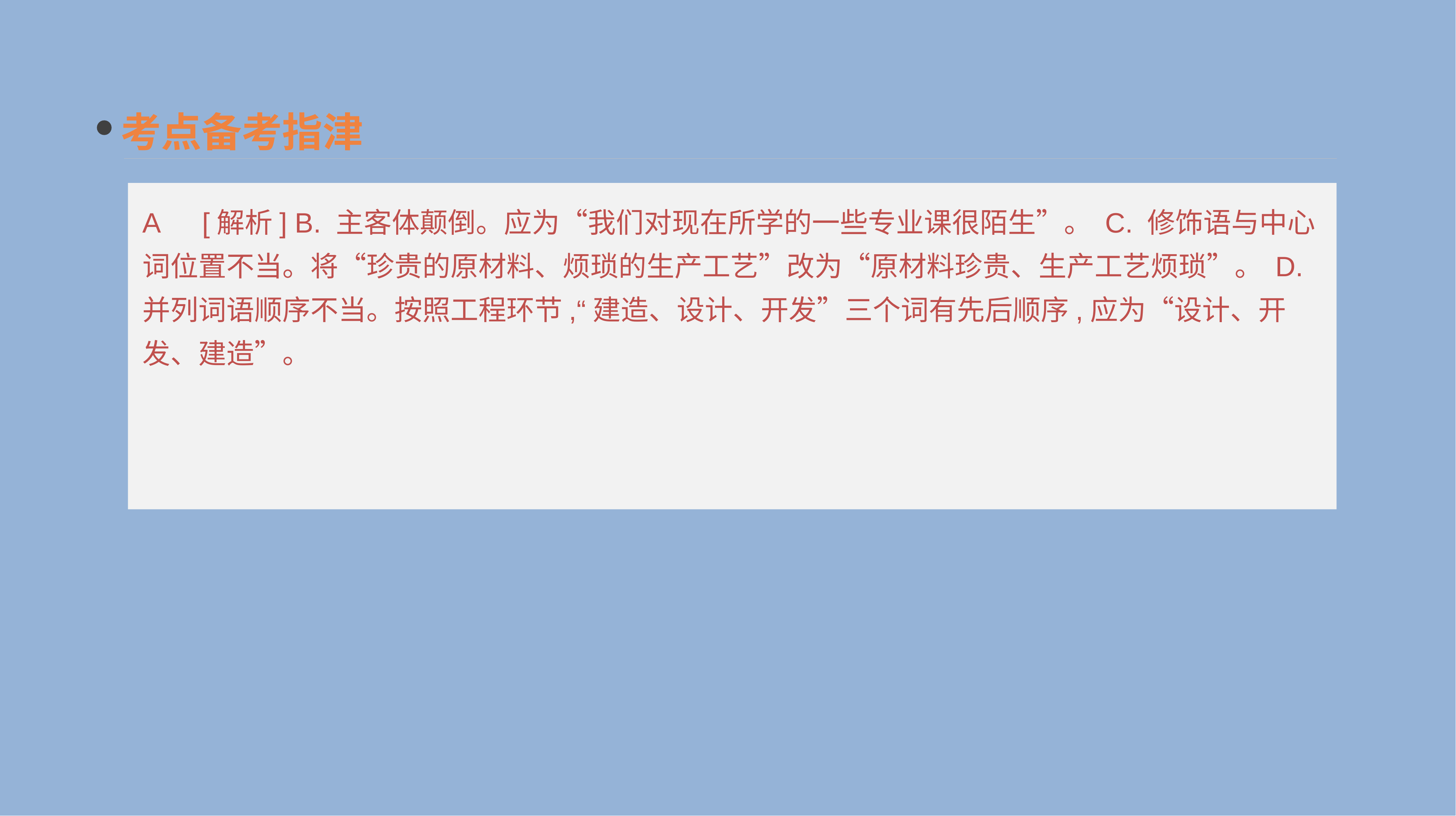

考点备考指津

A　[解析] B. 主客体颠倒。应为“我们对现在所学的一些专业课很陌生”。 C. 修饰语与中心词位置不当。将“珍贵的原材料、烦琐的生产工艺”改为“原材料珍贵、生产工艺烦琐”。 D. 并列词语顺序不当。按照工程环节,“建造、设计、开发”三个词有先后顺序,应为“设计、开发、建造”。